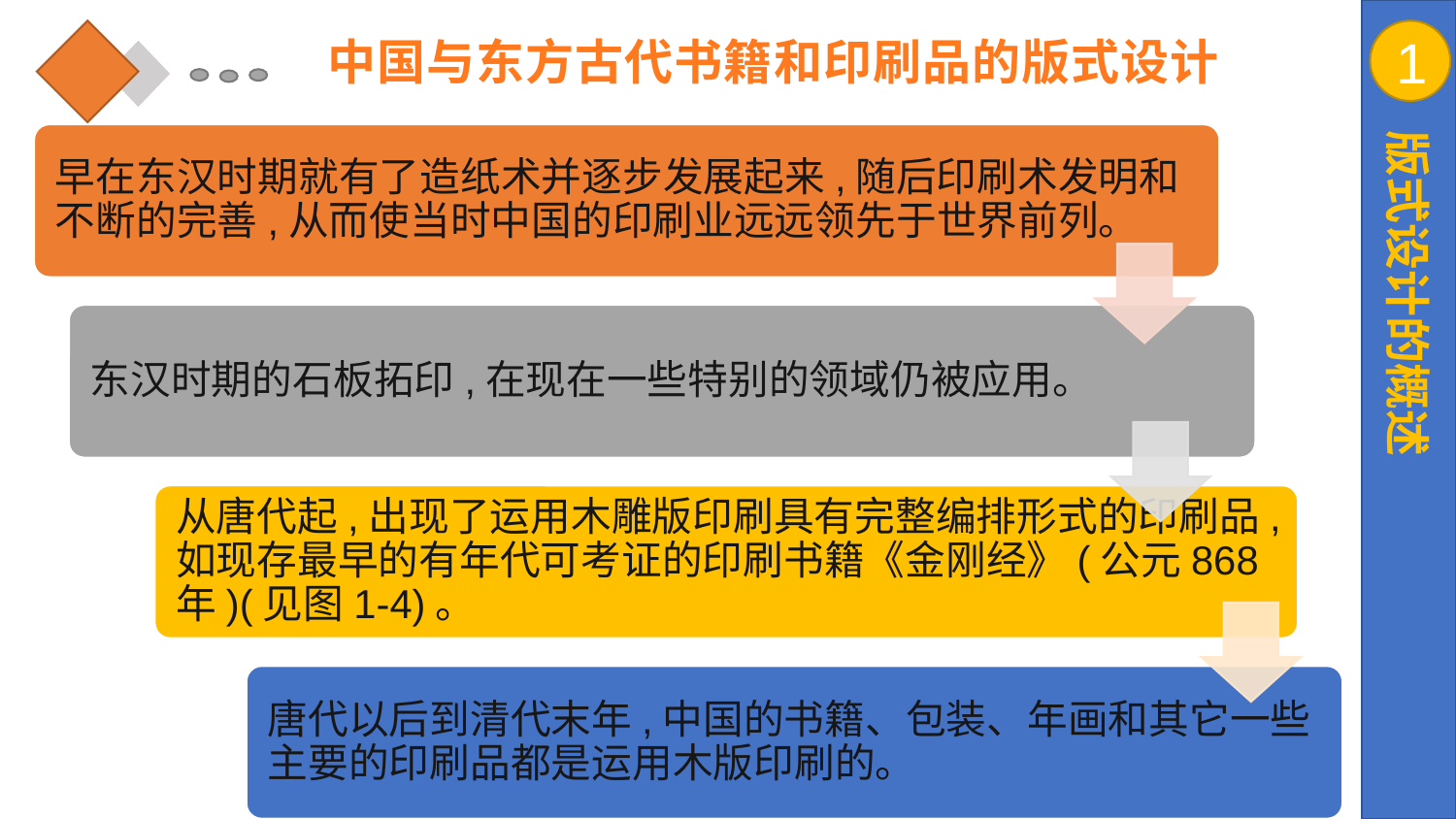

1
中国与东方古代书籍和印刷品的版式设计

早在东汉时期就有了造纸术并逐步发展起来,随后印刷术发明和不断的完善,从而使当时中国的印刷业远远领先于世界前列。
东汉时期的石板拓印,在现在一些特别的领域仍被应用。
从唐代起,出现了运用木雕版印刷具有完整编排形式的印刷品,如现存最早的有年代可考证的印刷书籍《金刚经》(公元868年)(见图1-4)。
唐代以后到清代末年,中国的书籍、包装、年画和其它一些主要的印刷品都是运用木版印刷的。

版式设计的概述